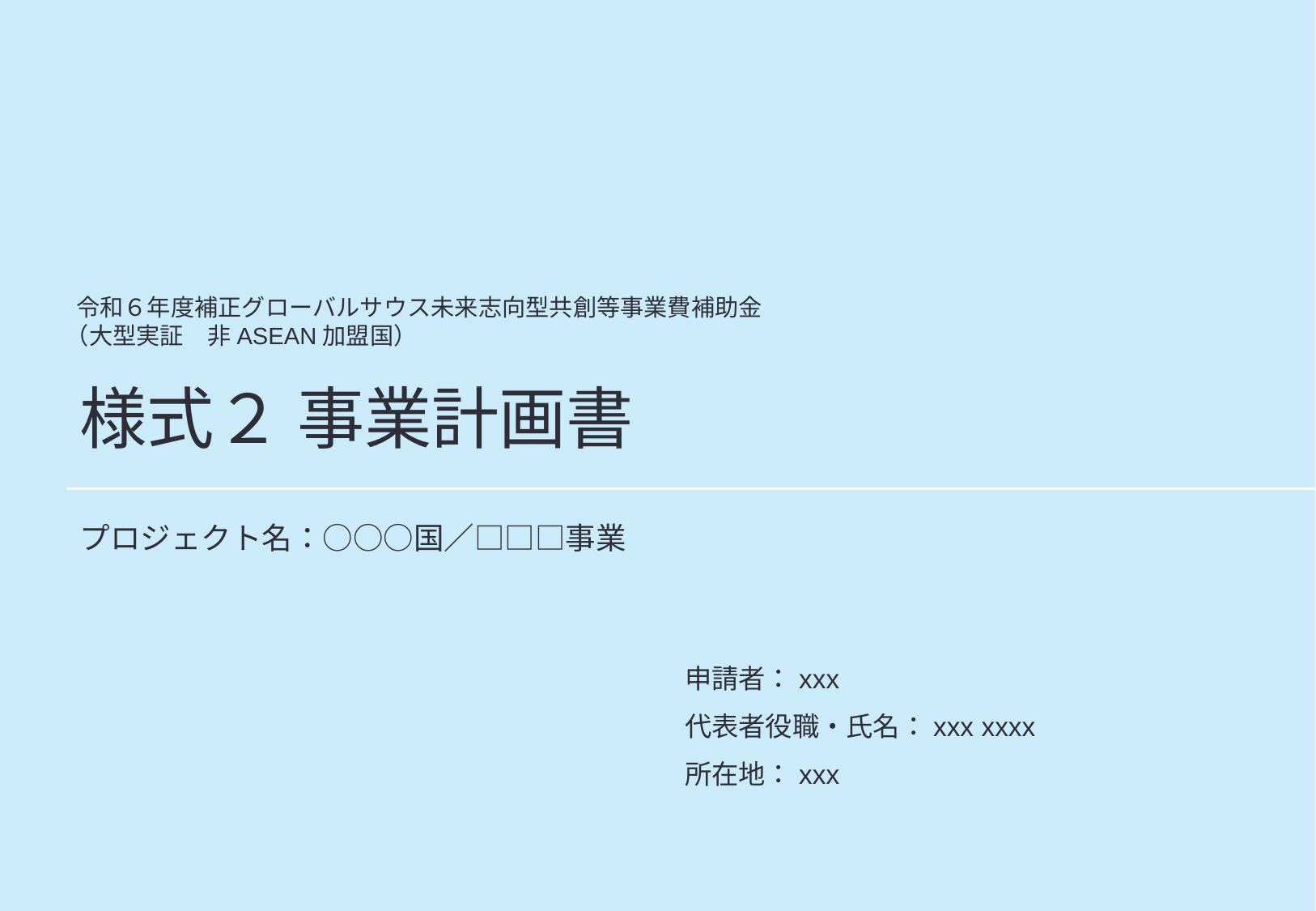

令和６年度補正グローバルサウス未来志向型共創等事業費補助金
（大型実証　非ASEAN加盟国）
# 様式２ 事業計画書
プロジェクト名：○○○国／□□□事業
申請者：xxx
代表者役職・氏名：xxx xxxx
所在地：xxx